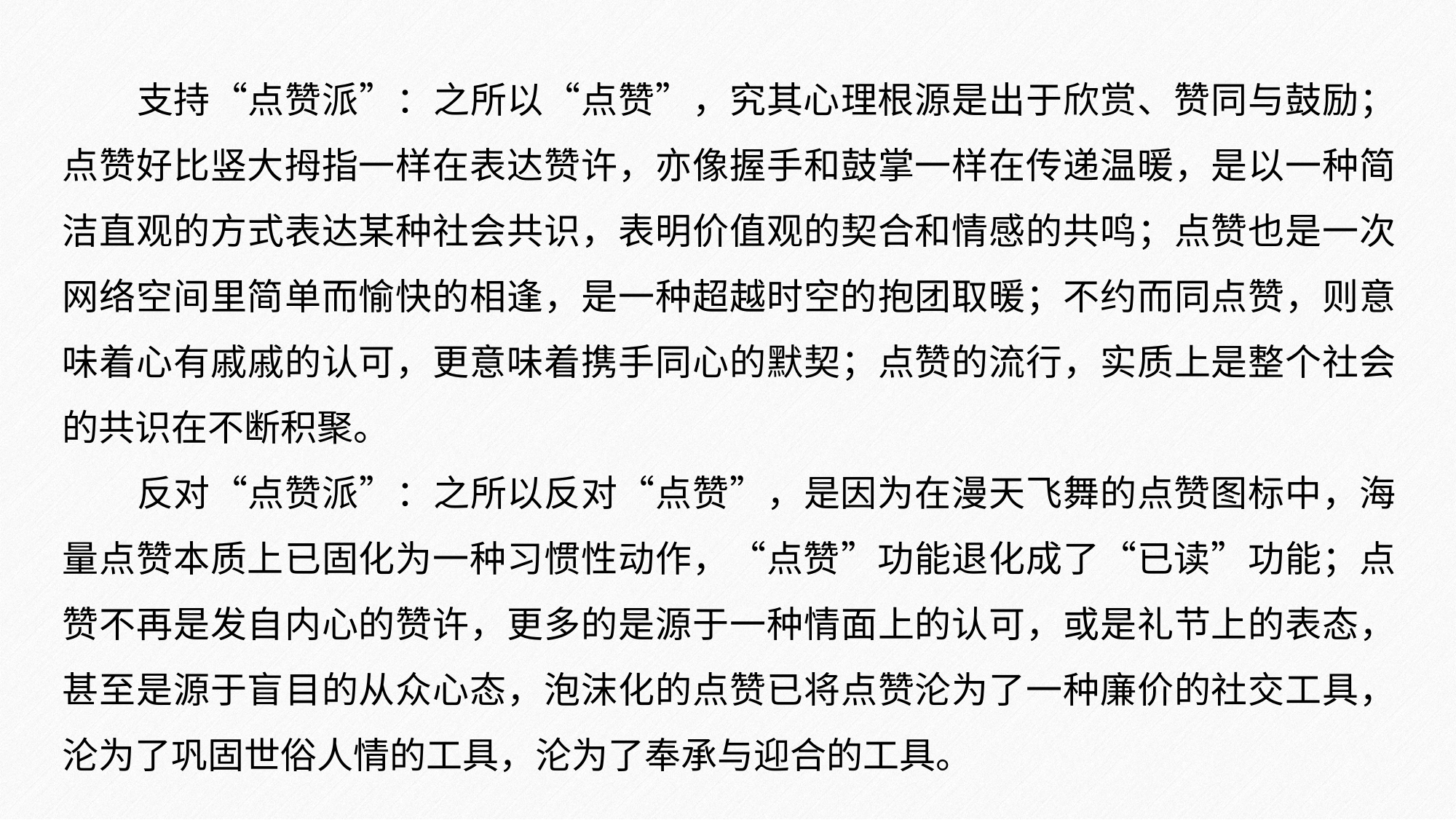

支持“点赞派”：之所以“点赞”，究其心理根源是出于欣赏、赞同与鼓励；点赞好比竖大拇指一样在表达赞许，亦像握手和鼓掌一样在传递温暖，是以一种简洁直观的方式表达某种社会共识，表明价值观的契合和情感的共鸣；点赞也是一次网络空间里简单而愉快的相逢，是一种超越时空的抱团取暖；不约而同点赞，则意味着心有戚戚的认可，更意味着携手同心的默契；点赞的流行，实质上是整个社会的共识在不断积聚。
反对“点赞派”：之所以反对“点赞”，是因为在漫天飞舞的点赞图标中，海量点赞本质上已固化为一种习惯性动作，“点赞”功能退化成了“已读”功能；点赞不再是发自内心的赞许，更多的是源于一种情面上的认可，或是礼节上的表态，甚至是源于盲目的从众心态，泡沫化的点赞已将点赞沦为了一种廉价的社交工具，沦为了巩固世俗人情的工具，沦为了奉承与迎合的工具。